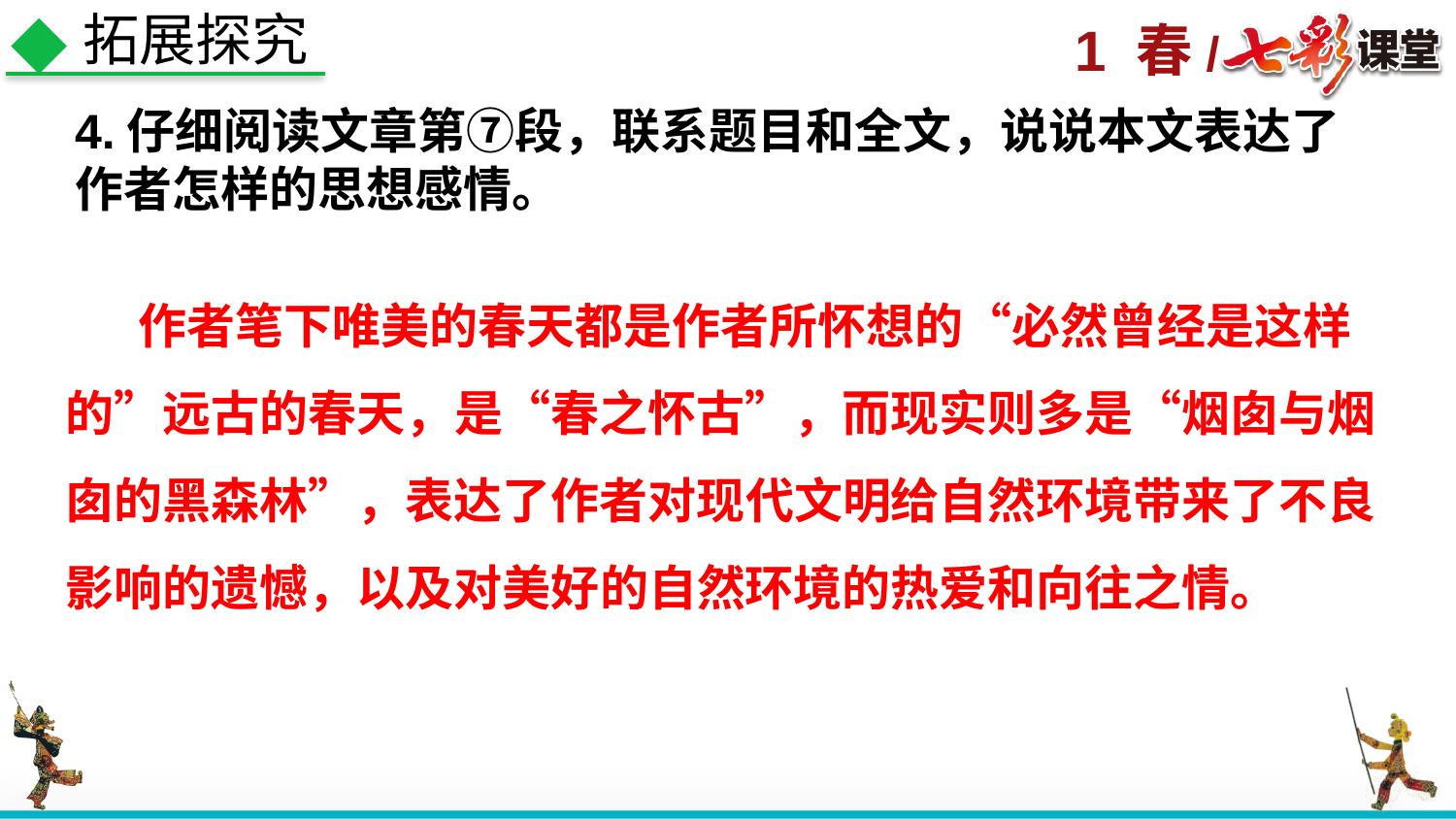

拓展探究

4.仔细阅读文章第⑦段，联系题目和全文，说说本文表达了作者怎样的思想感情。
作者笔下唯美的春天都是作者所怀想的“必然曾经是这样的”远古的春天，是“春之怀古”，而现实则多是“烟囱与烟囱的黑森林”，表达了作者对现代文明给自然环境带来了不良影响的遗憾，以及对美好的自然环境的热爱和向往之情。